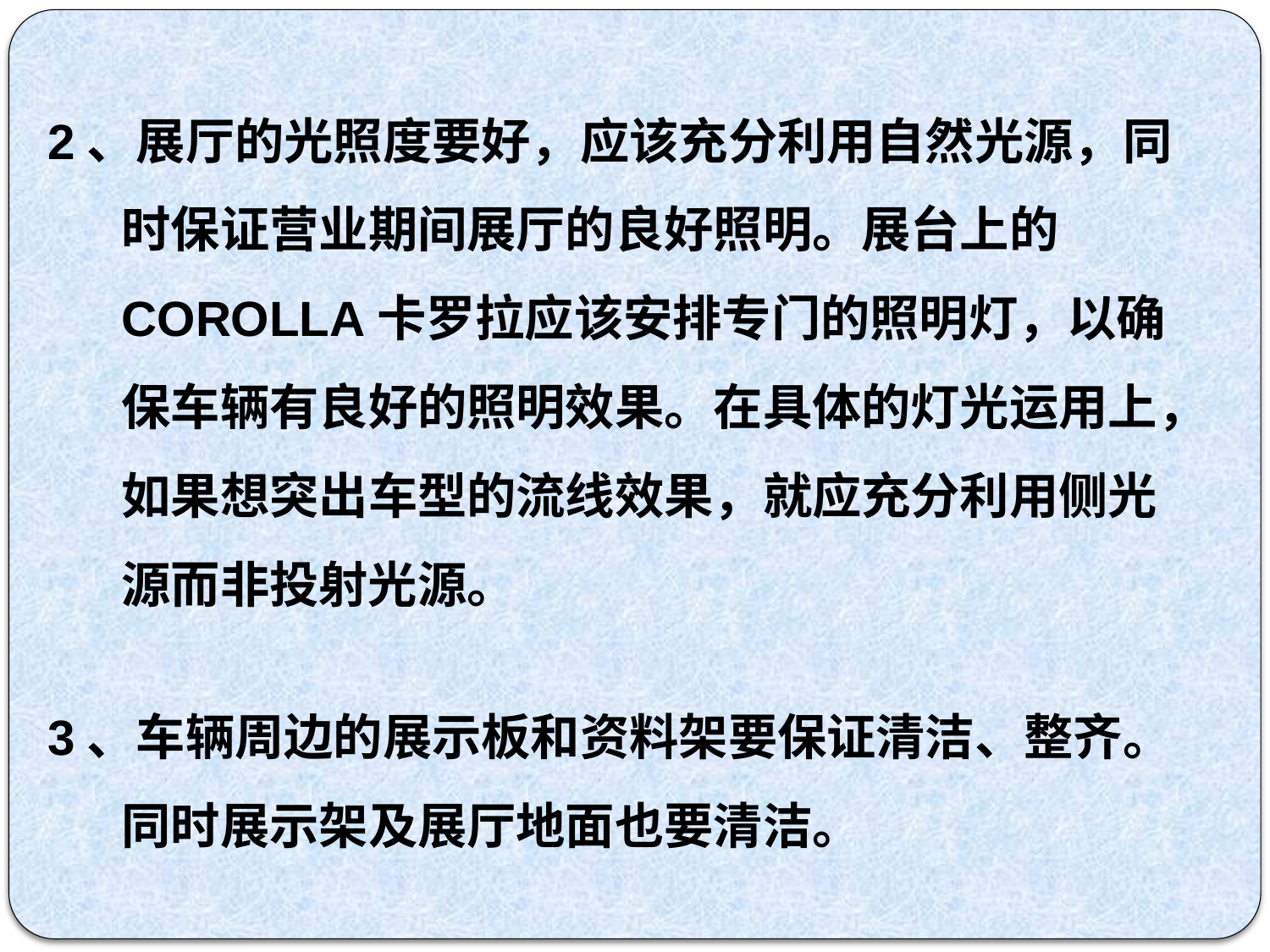

2、展厅的光照度要好，应该充分利用自然光源，同时保证营业期间展厅的良好照明。展台上的COROLLA卡罗拉应该安排专门的照明灯，以确保车辆有良好的照明效果。在具体的灯光运用上，如果想突出车型的流线效果，就应充分利用侧光源而非投射光源。

3、车辆周边的展示板和资料架要保证清洁、整齐。同时展示架及展厅地面也要清洁。